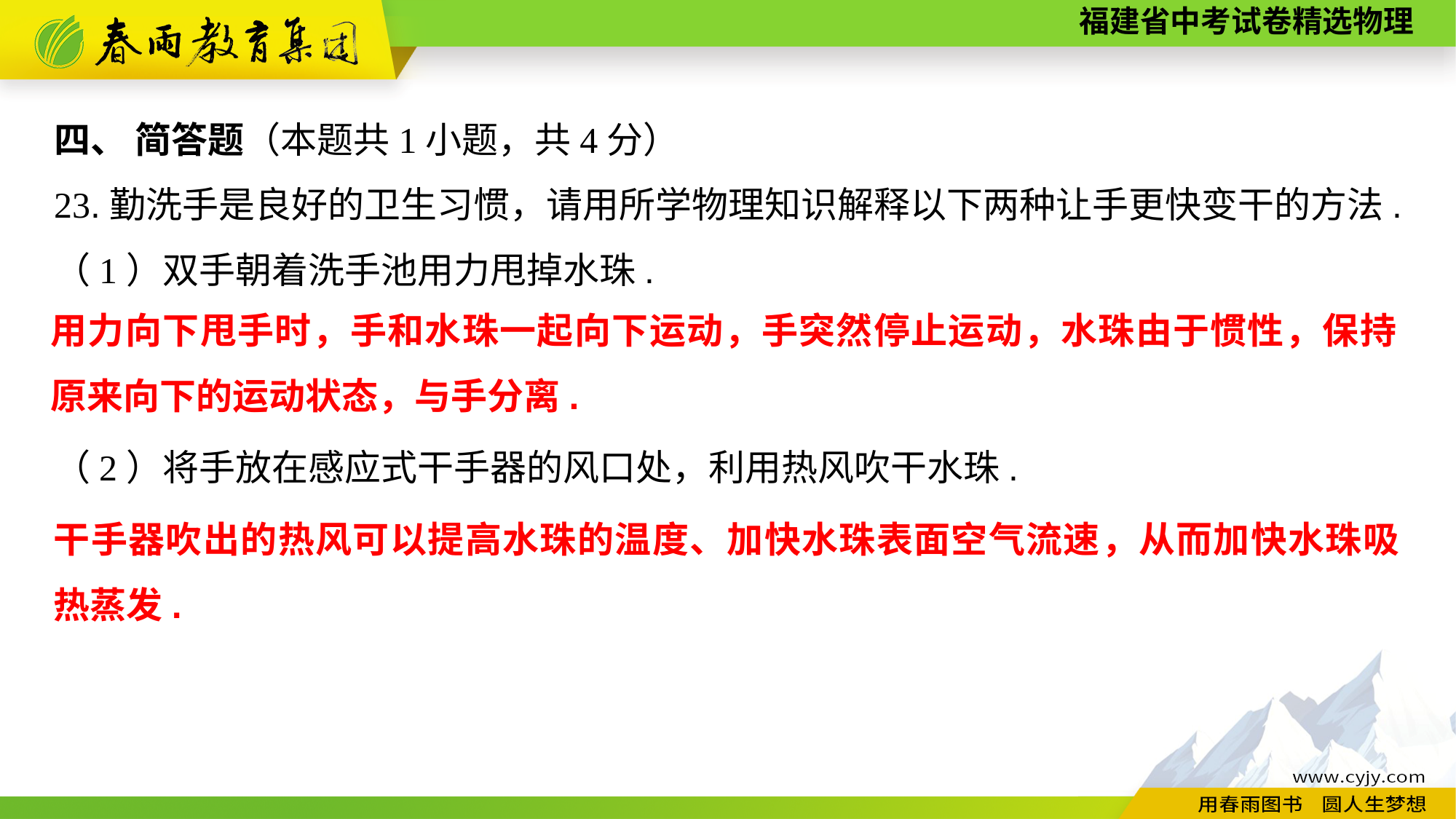

四、 简答题（本题共1小题，共4分）
23.勤洗手是良好的卫生习惯，请用所学物理知识解释以下两种让手更快变干的方法.
（1）双手朝着洗手池用力甩掉水珠.

（2）将手放在感应式干手器的风口处，利用热风吹干水珠.
用力向下甩手时，手和水珠一起向下运动，手突然停止运动，水珠由于惯性，保持原来向下的运动状态，与手分离.
干手器吹出的热风可以提高水珠的温度、加快水珠表面空气流速，从而加快水珠吸热蒸发.